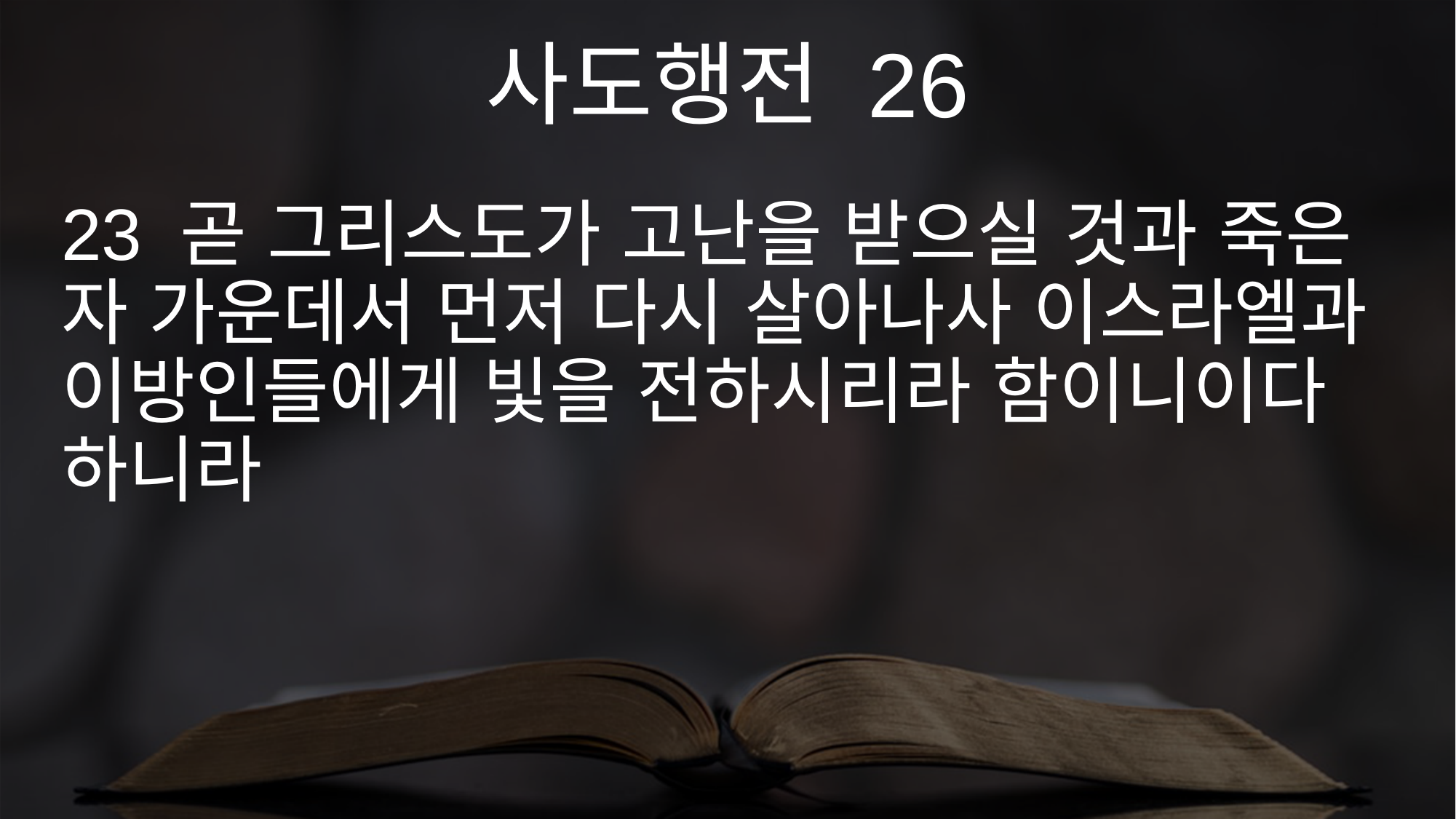

사도행전 26
23 곧 그리스도가 고난을 받으실 것과 죽은 자 가운데서 먼저 다시 살아나사 이스라엘과 이방인들에게 빛을 전하시리라 함이니이다 하니라